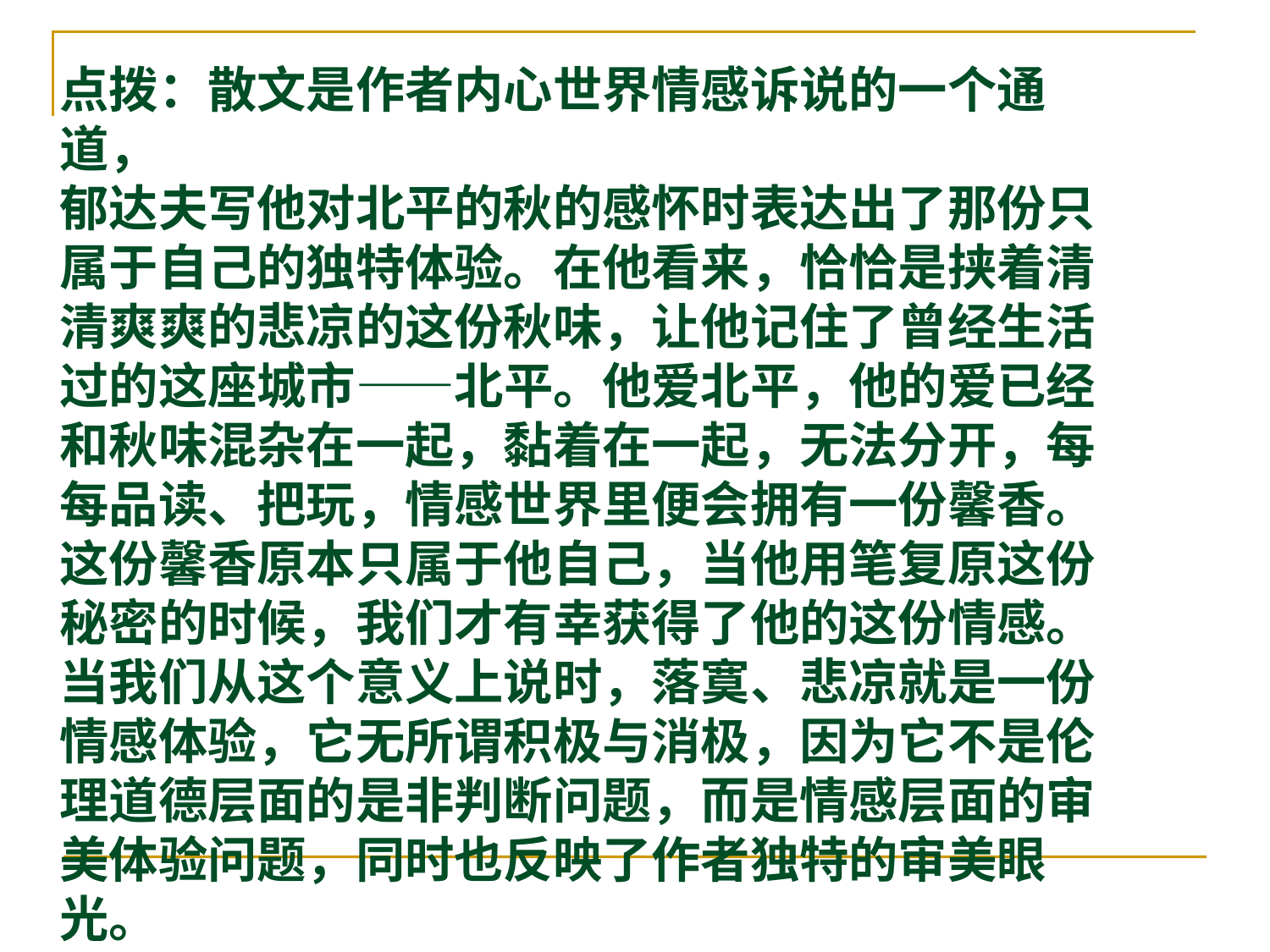

点拨：散文是作者内心世界情感诉说的一个通道，
郁达夫写他对北平的秋的感怀时表达出了那份只属于自己的独特体验。在他看来，恰恰是挟着清清爽爽的悲凉的这份秋味，让他记住了曾经生活过的这座城市——北平。他爱北平，他的爱已经和秋味混杂在一起，黏着在一起，无法分开，每每品读、把玩，情感世界里便会拥有一份馨香。
这份馨香原本只属于他自己，当他用笔复原这份秘密的时候，我们才有幸获得了他的这份情感。当我们从这个意义上说时，落寞、悲凉就是一份情感体验，它无所谓积极与消极，因为它不是伦理道德层面的是非判断问题，而是情感层面的审美体验问题，同时也反映了作者独特的审美眼光。